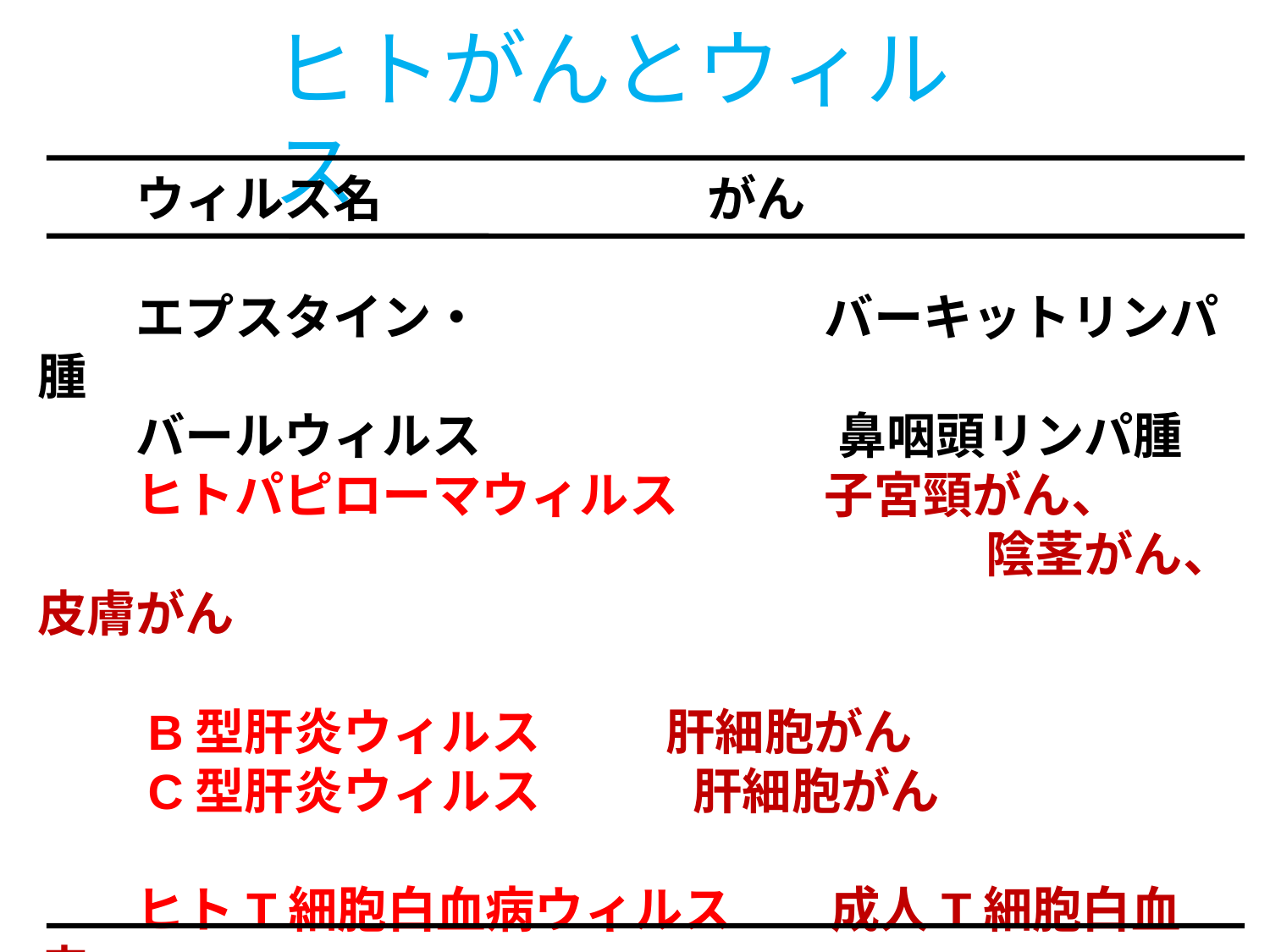

ヒトがんとウィルス

　　ウィルス名　	　　　　　がん

　　エプスタイン・　	　　	　 バーキットリンパ腫
　　バールウィルス　　　　　　　 鼻咽頭リンパ腫
　　ヒトパピローマウィルス　	　 子宮頸がん、
　　　　　　　　　　　　　　　　　　 　陰茎がん、皮膚がん

　　B型肝炎ウィルス　	   肝細胞がん
　　C型肝炎ウィルス　	　 肝細胞がん

　　ヒトT細胞白血病ウィルス　　成人T細胞白血病・
　　　　　　　　　　　　　　　　　　　　　　　　　リンパ腫